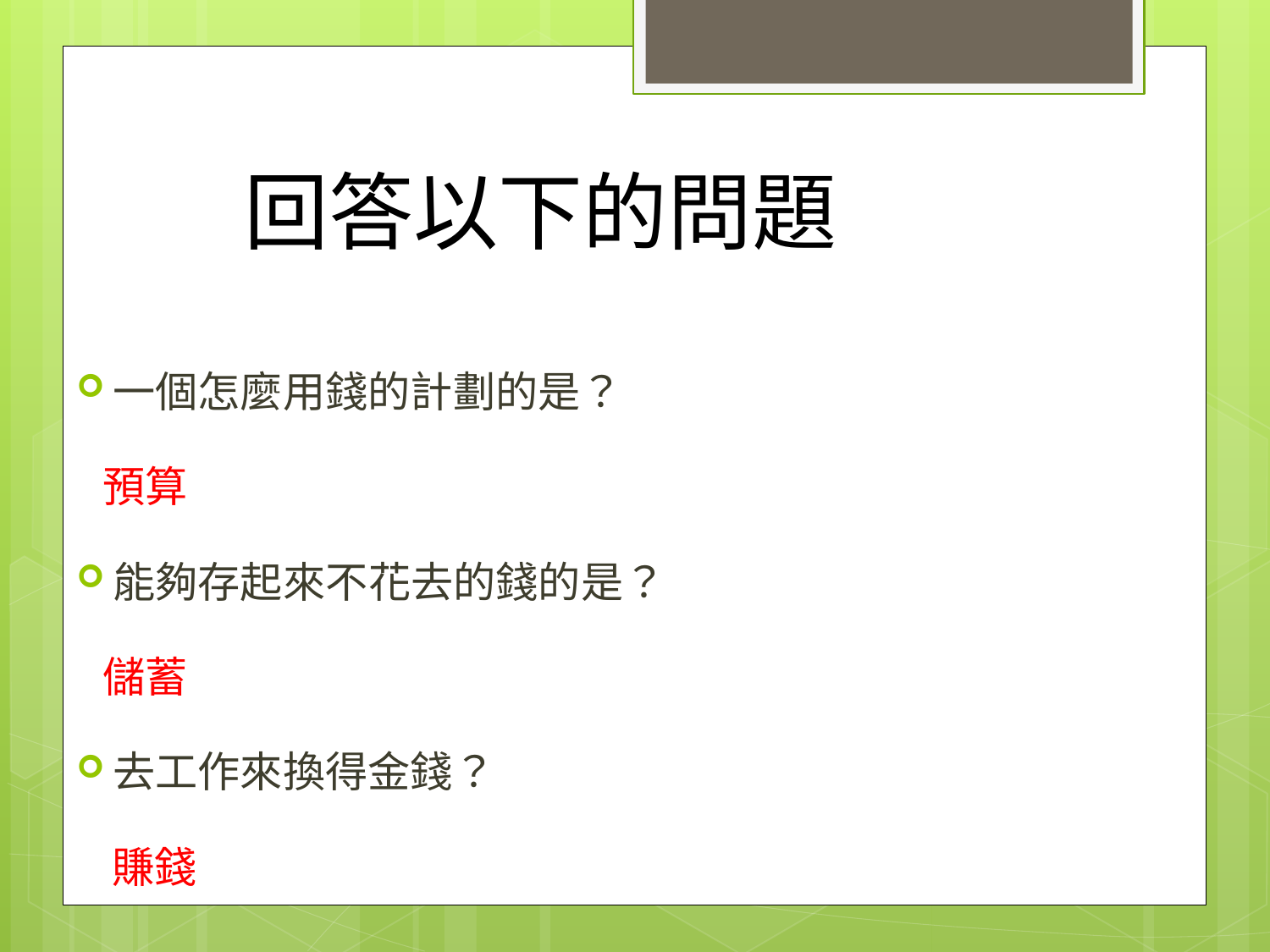

回答以下的問題
一個怎麼用錢的計劃的是？
   預算
能夠存起來不花去的錢的是？
   儲蓄
去工作來換得金錢？
    賺錢